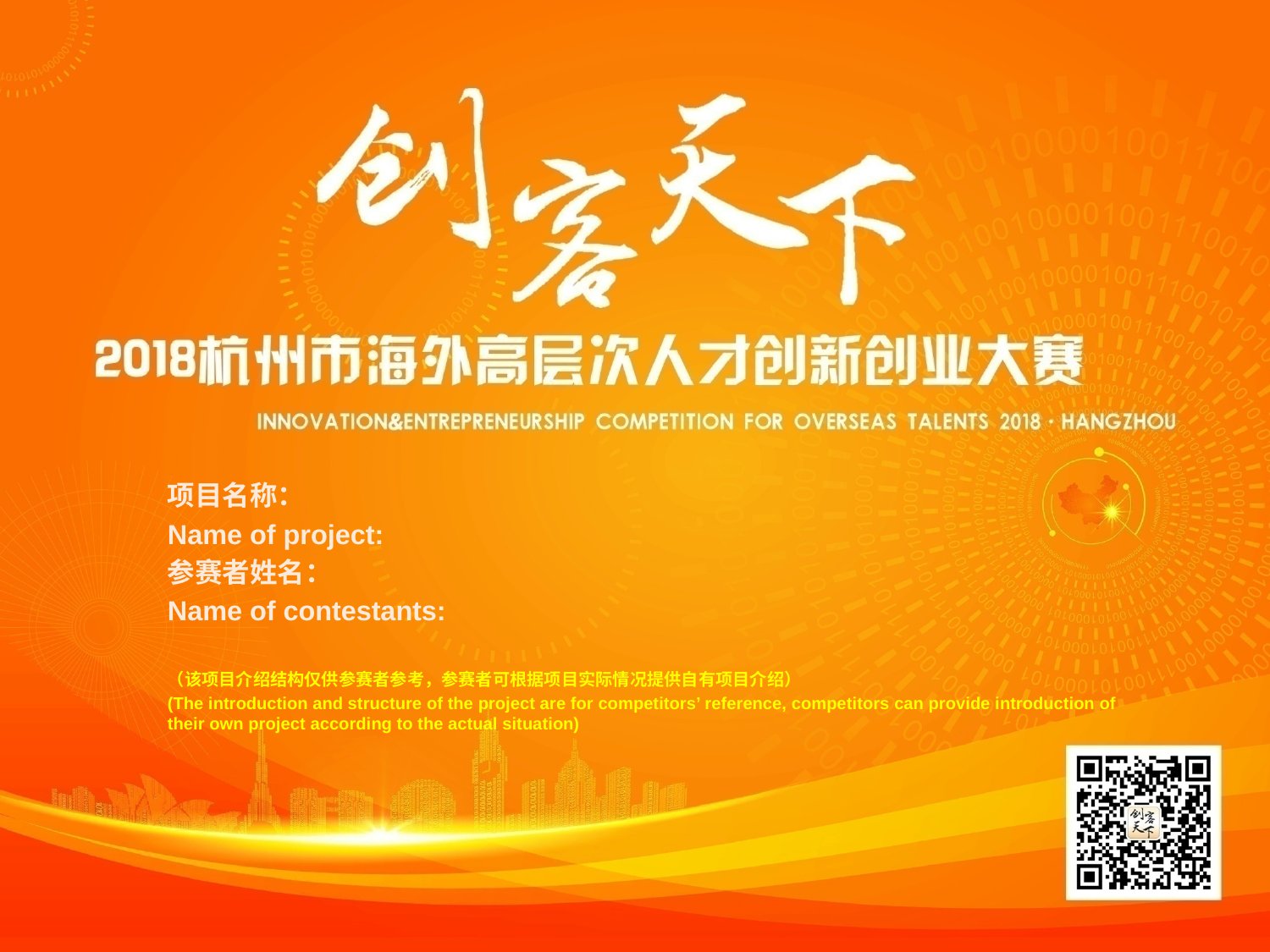

项目名称：
Name of project:
参赛者姓名：
Name of contestants:

（该项目介绍结构仅供参赛者参考，参赛者可根据项目实际情况提供自有项目介绍）
(The introduction and structure of the project are for competitors’ reference, competitors can provide introduction of their own project according to the actual situation)